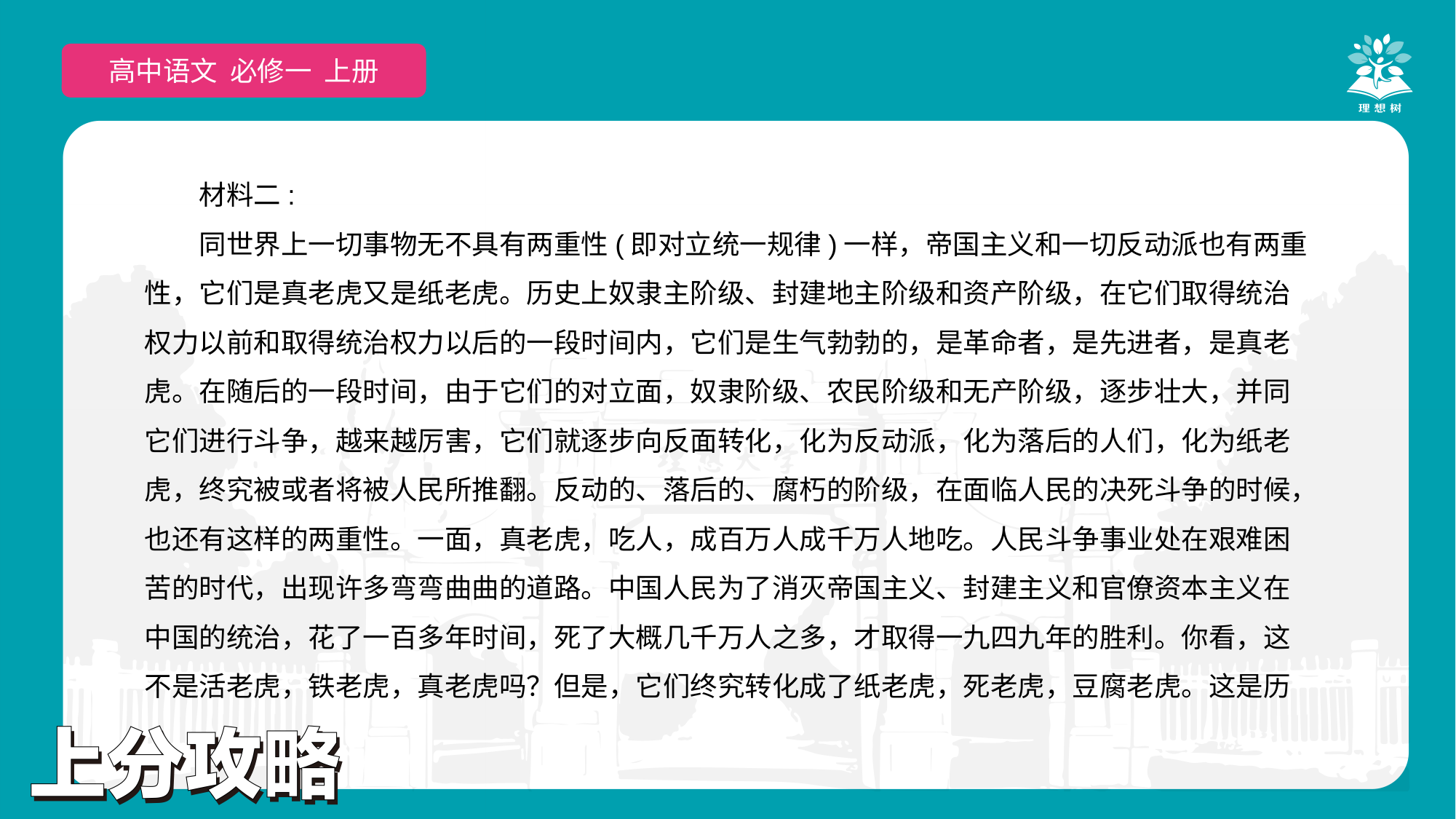

高中语文  必修一  上册
材料二:
同世界上一切事物无不具有两重性(即对立统一规律)一样，帝国主义和一切反动派也有两重性，它们是真老虎又是纸老虎。历史上奴隶主阶级、封建地主阶级和资产阶级，在它们取得统治权力以前和取得统治权力以后的一段时间内，它们是生气勃勃的，是革命者，是先进者，是真老虎。在随后的一段时间，由于它们的对立面，奴隶阶级、农民阶级和无产阶级，逐步壮大，并同它们进行斗争，越来越厉害，它们就逐步向反面转化，化为反动派，化为落后的人们，化为纸老虎，终究被或者将被人民所推翻。反动的、落后的、腐朽的阶级，在面临人民的决死斗争的时候，也还有这样的两重性。一面，真老虎，吃人，成百万人成千万人地吃。人民斗争事业处在艰难困苦的时代，出现许多弯弯曲曲的道路。中国人民为了消灭帝国主义、封建主义和官僚资本主义在中国的统治，花了一百多年时间，死了大概几千万人之多，才取得一九四九年的胜利。你看，这不是活老虎，铁老虎，真老虎吗？但是，它们终究转化成了纸老虎，死老虎，豆腐老虎。这是历